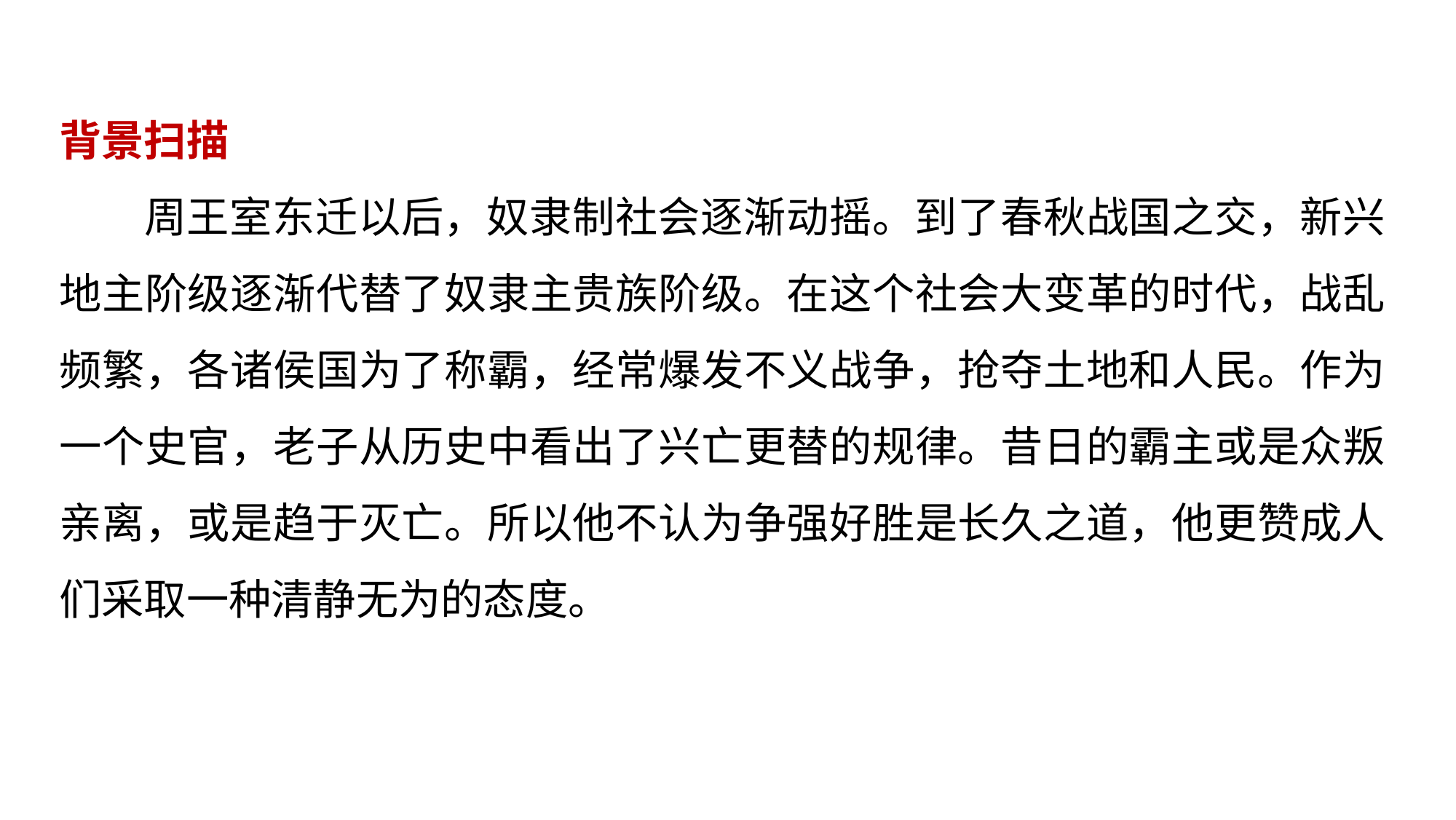

背景扫描
周王室东迁以后，奴隶制社会逐渐动摇。到了春秋战国之交，新兴地主阶级逐渐代替了奴隶主贵族阶级。在这个社会大变革的时代，战乱频繁，各诸侯国为了称霸，经常爆发不义战争，抢夺土地和人民。作为一个史官，老子从历史中看出了兴亡更替的规律。昔日的霸主或是众叛亲离，或是趋于灭亡。所以他不认为争强好胜是长久之道，他更赞成人们采取一种清静无为的态度。